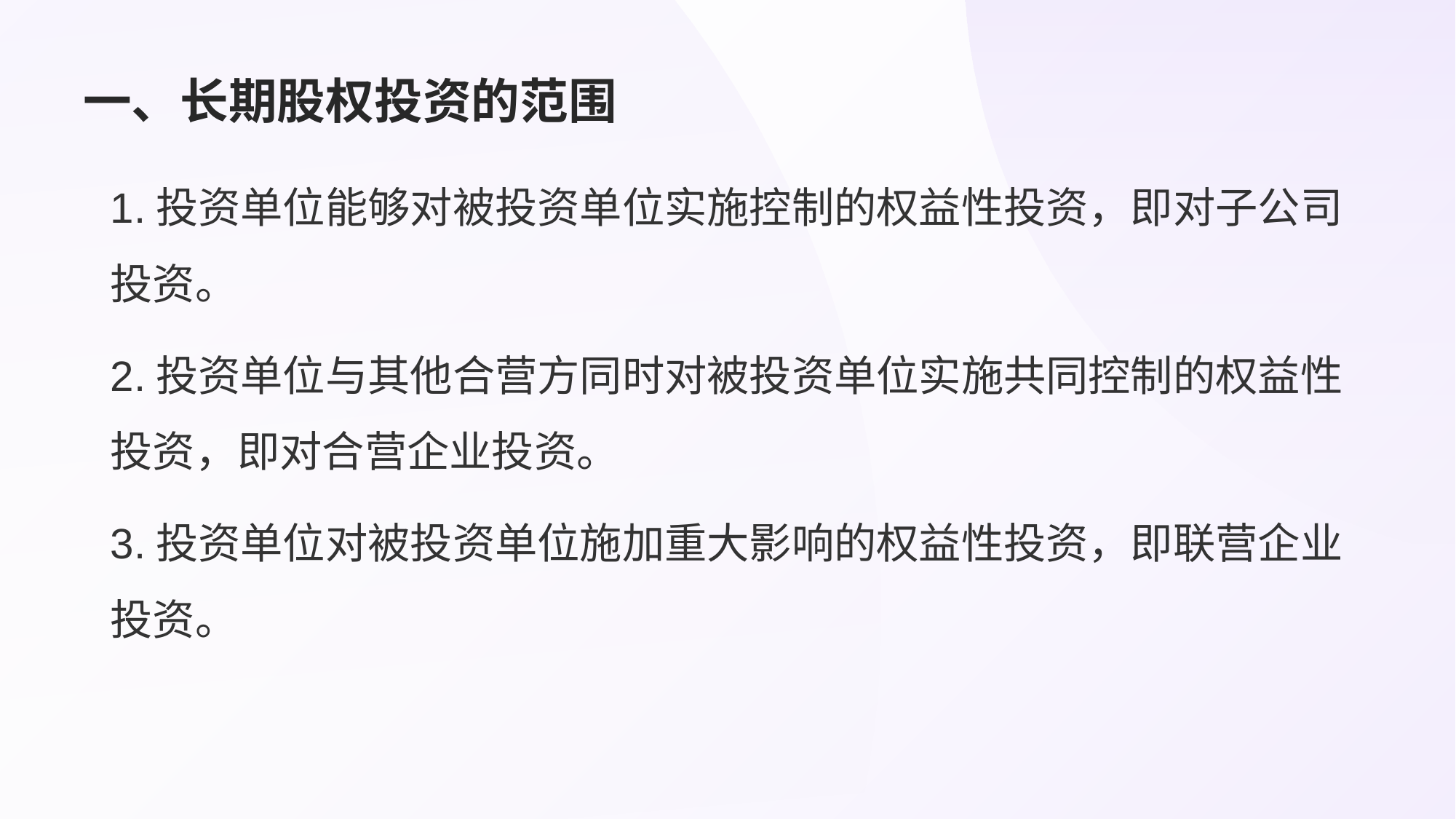

# 一、长期股权投资的范围
1.投资单位能够对被投资单位实施控制的权益性投资，即对子公司投资。
2.投资单位与其他合营方同时对被投资单位实施共同控制的权益性投资，即对合营企业投资。
3.投资单位对被投资单位施加重大影响的权益性投资，即联营企业投资。